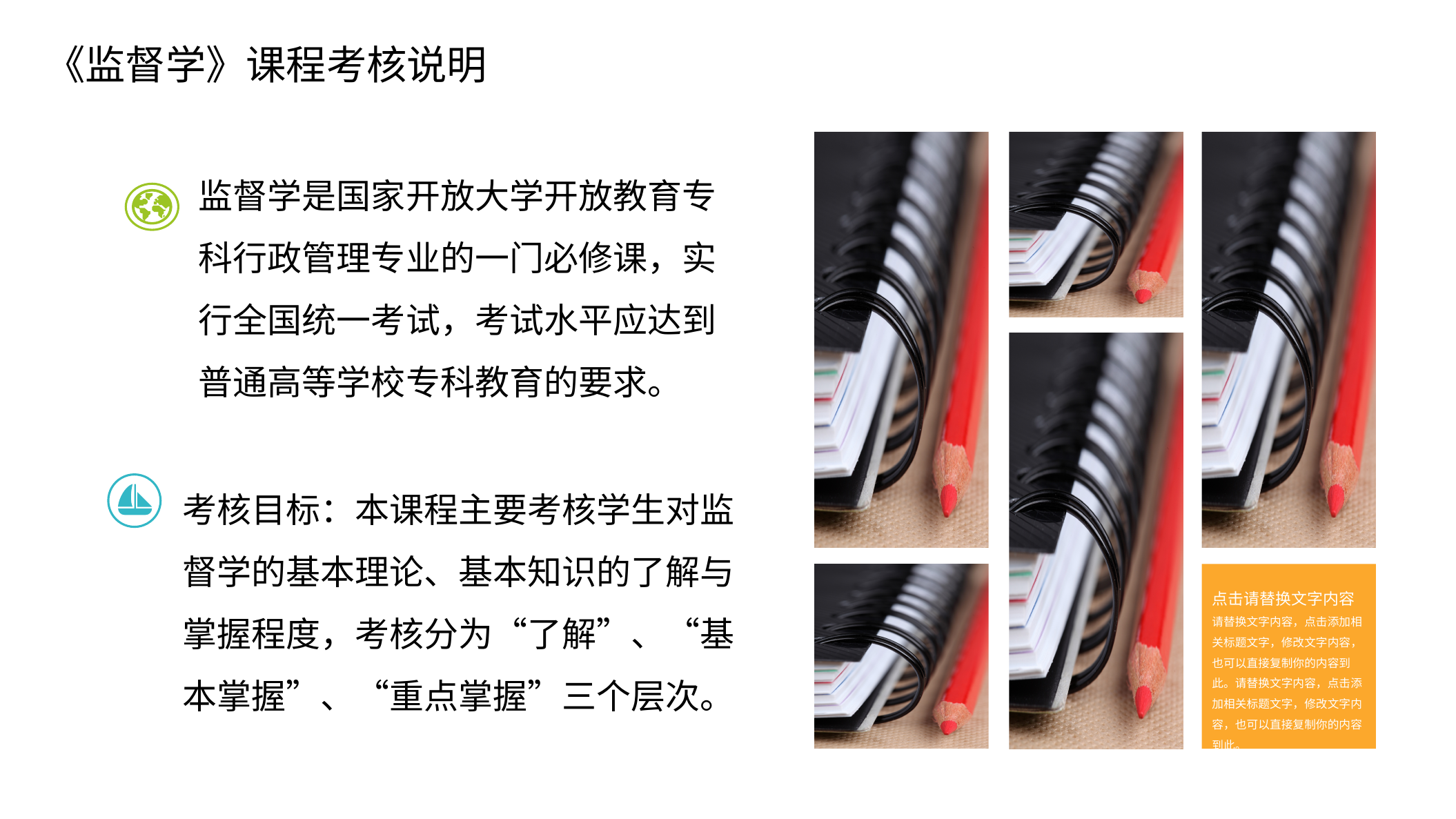

《监督学》课程考核说明

监督学是国家开放大学开放教育专科行政管理专业的一门必修课，实行全国统一考试，考试水平应达到普通高等学校专科教育的要求。

考核目标：本课程主要考核学生对监督学的基本理论、基本知识的了解与掌握程度，考核分为“了解”、“基本掌握”、“重点掌握”三个层次。

点击请替换文字内容
请替换文字内容，点击添加相关标题文字，修改文字内容，也可以直接复制你的内容到此。请替换文字内容，点击添加相关标题文字，修改文字内容，也可以直接复制你的内容到此。
SUBTITLE